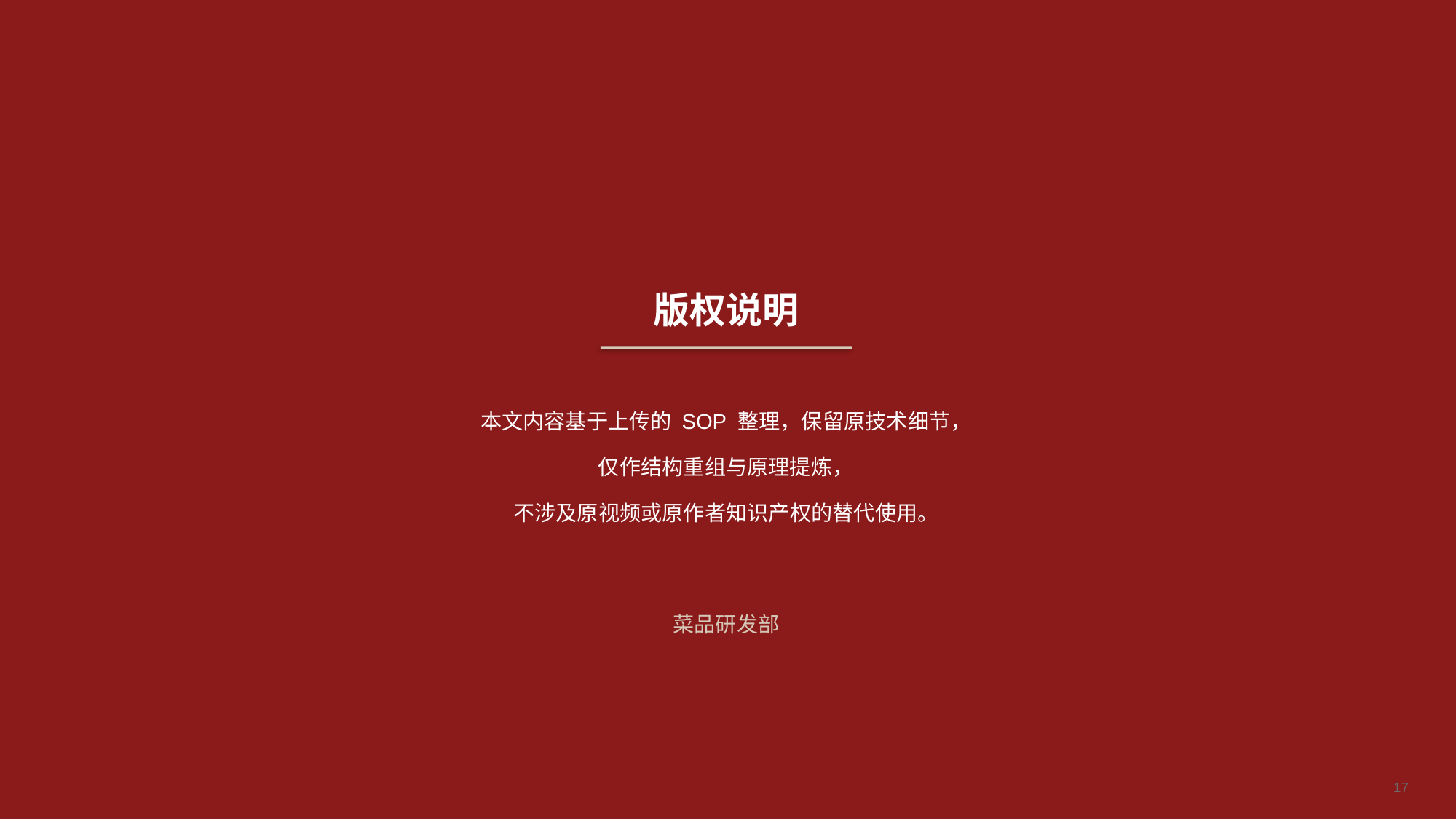

版权说明

本文内容基于上传的 SOP 整理，保留原技术细节，
仅作结构重组与原理提炼，
不涉及原视频或原作者知识产权的替代使用。
菜品研发部
17